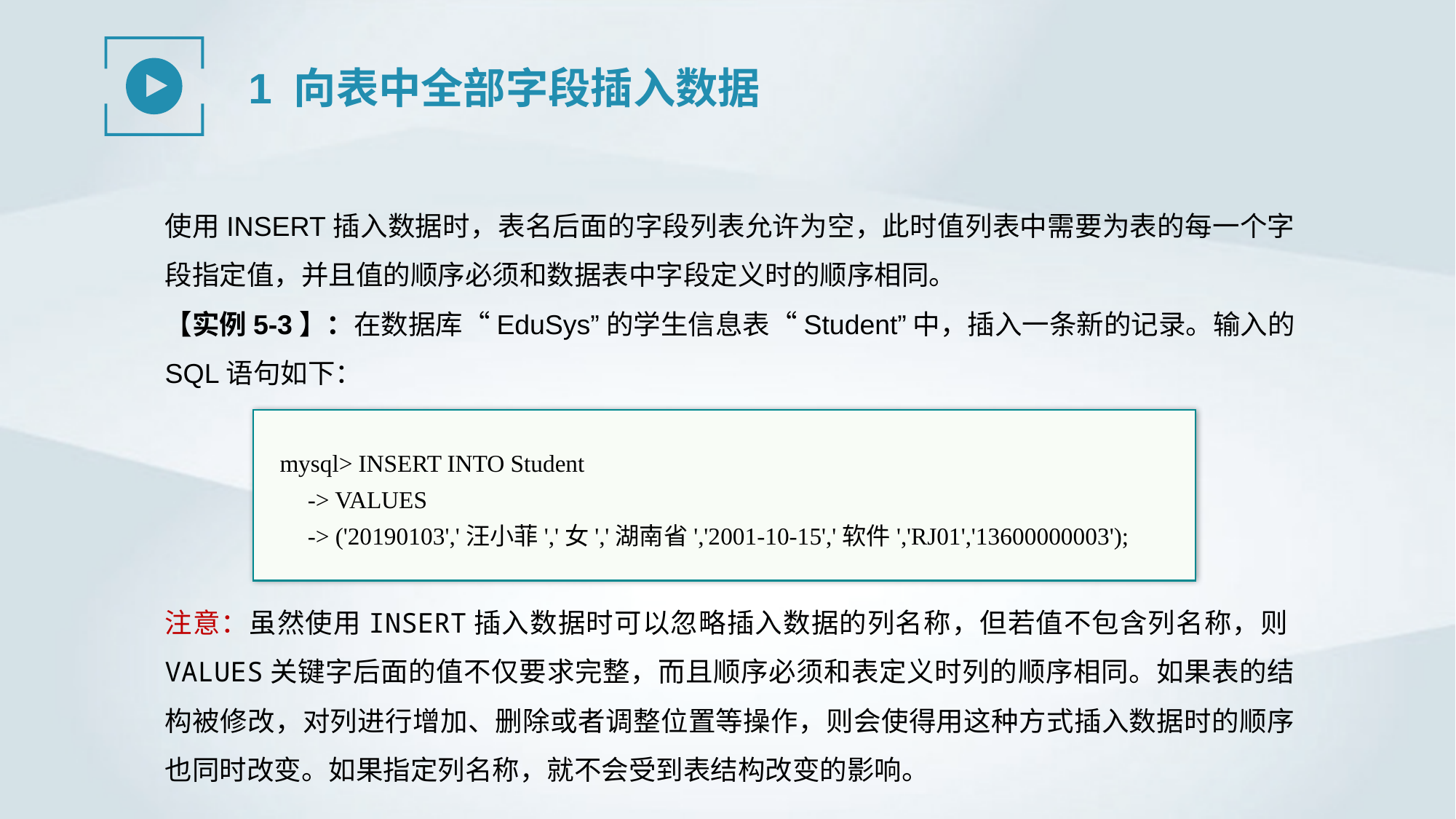

1 向表中全部字段插入数据
使用INSERT插入数据时，表名后面的字段列表允许为空，此时值列表中需要为表的每一个字段指定值，并且值的顺序必须和数据表中字段定义时的顺序相同。
【实例5-3】：在数据库“EduSys”的学生信息表“Student”中，插入一条新的记录。输入的SQL语句如下：
mysql> INSERT INTO Student
  -> VALUES
  -> ('20190103','汪小菲','女','湖南省','2001-10-15','软件','RJ01','13600000003');
注意：虽然使用INSERT插入数据时可以忽略插入数据的列名称，但若值不包含列名称，则VALUES关键字后面的值不仅要求完整，而且顺序必须和表定义时列的顺序相同。如果表的结构被修改，对列进行增加、删除或者调整位置等操作，则会使得用这种方式插入数据时的顺序也同时改变。如果指定列名称，就不会受到表结构改变的影响。